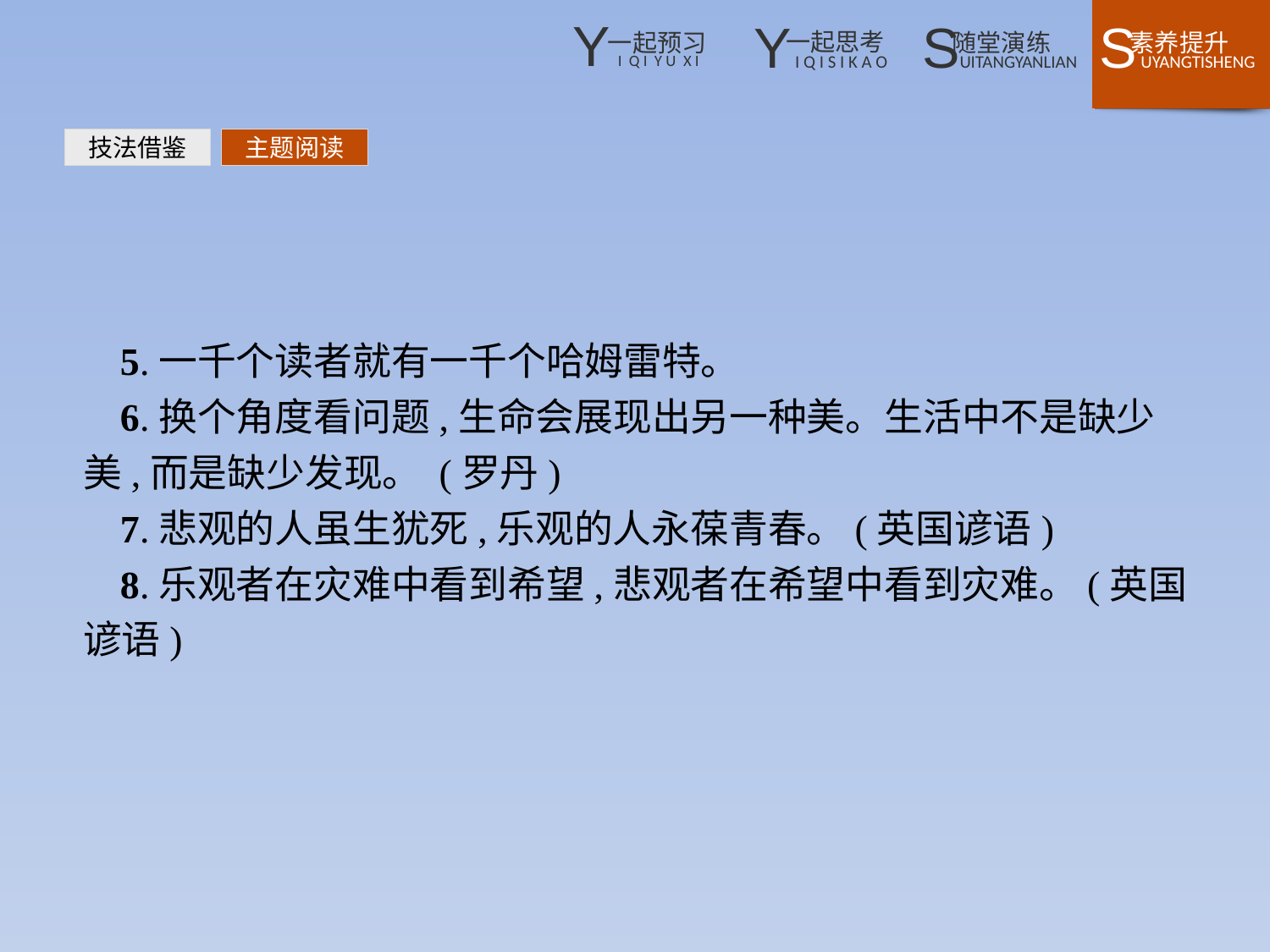

技法借鉴
主题阅读
5.一千个读者就有一千个哈姆雷特。
6.换个角度看问题,生命会展现出另一种美。生活中不是缺少美,而是缺少发现。 (罗丹)
7.悲观的人虽生犹死,乐观的人永葆青春。(英国谚语)
8.乐观者在灾难中看到希望,悲观者在希望中看到灾难。(英国谚语)